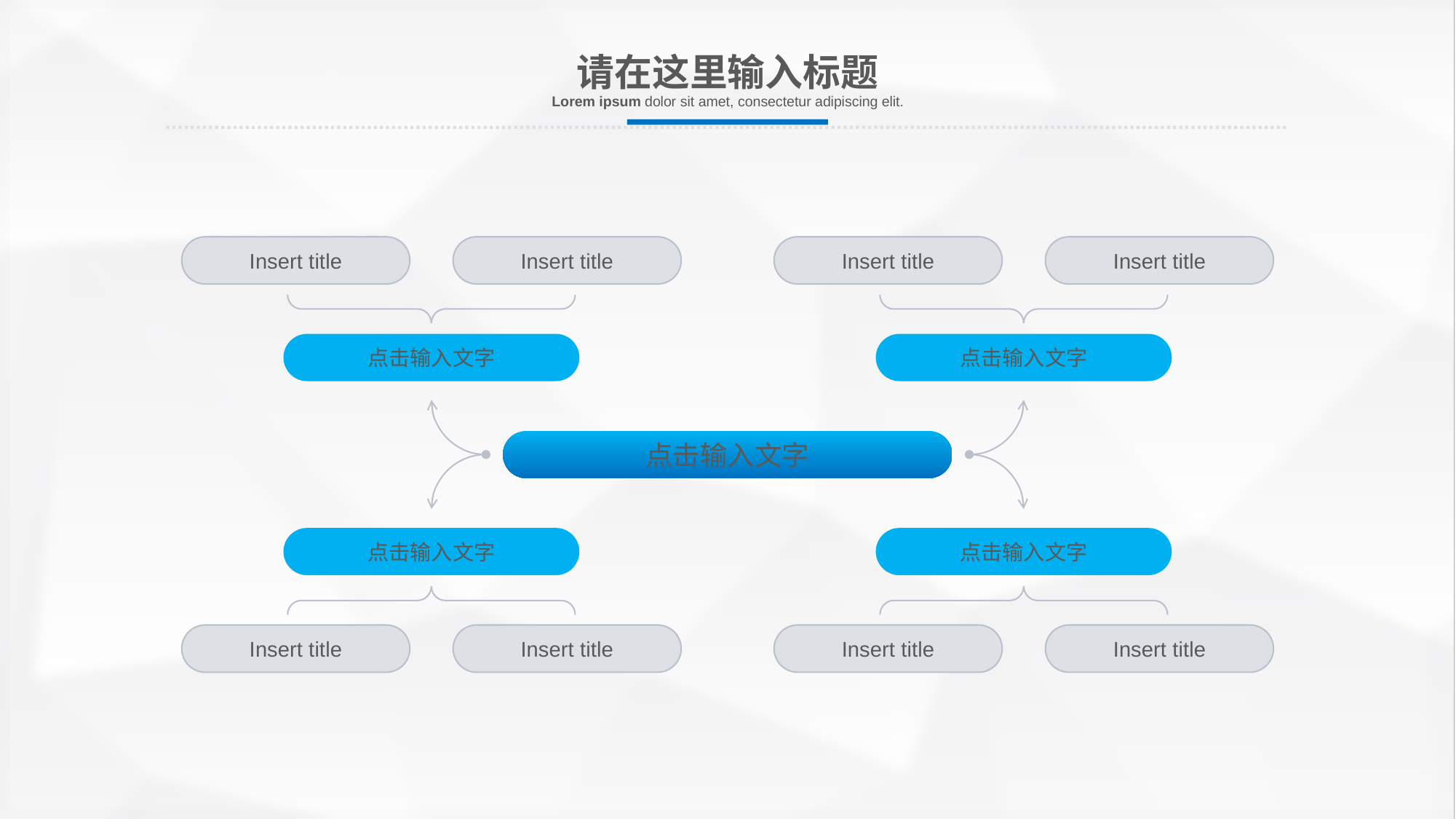

请在这里输入标题
Lorem ipsum dolor sit amet, consectetur adipiscing elit.

Insert title
Insert title
Insert title
Insert title
点击输入文字
点击输入文字

点击输入文字

点击输入文字
点击输入文字
Insert title
Insert title
Insert title
Insert title